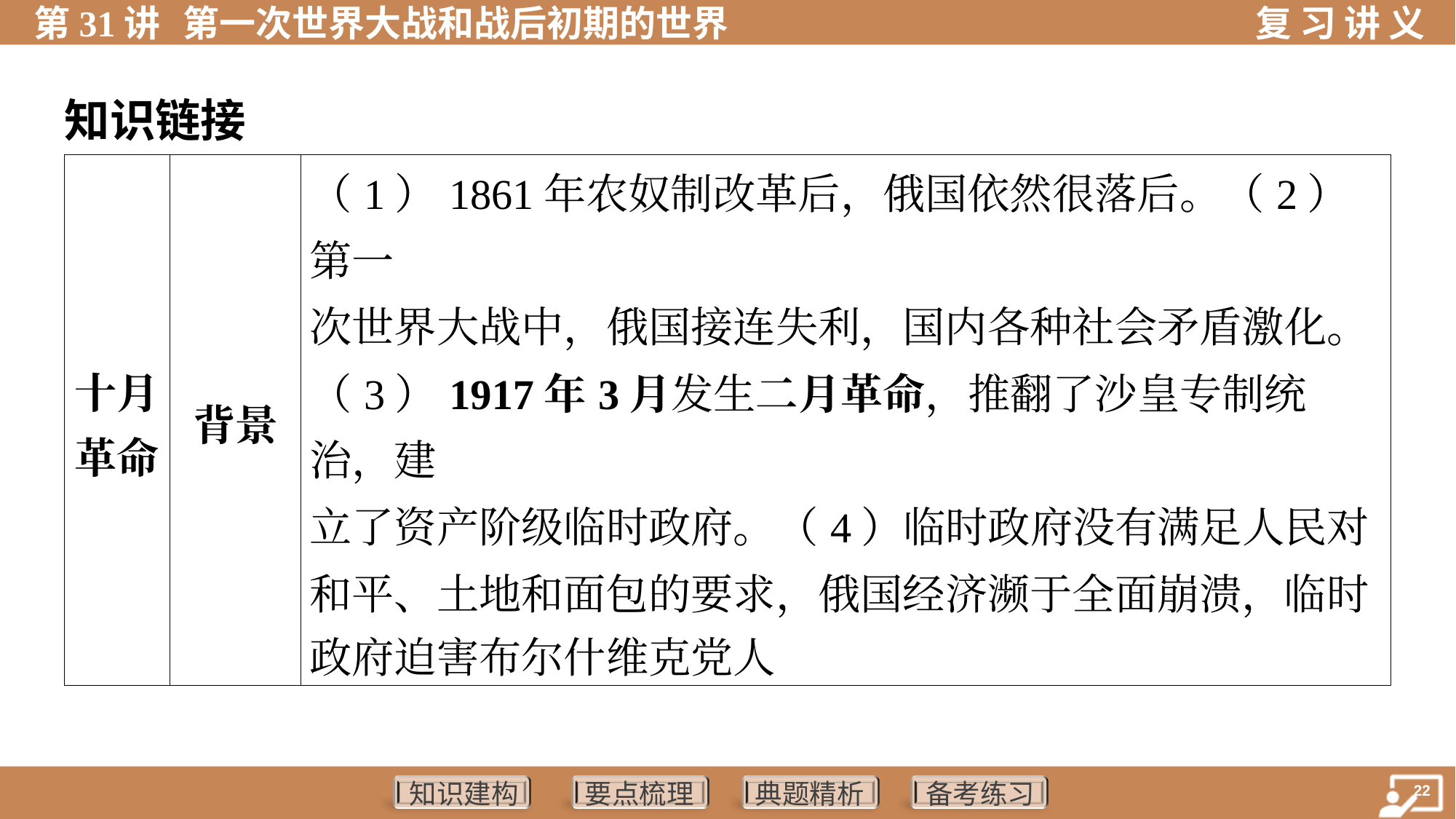

知识链接
| 十月 革命 | 背景 | （1）1861年农奴制改革后，俄国依然很落后。（2）第一 次世界大战中，俄国接连失利，国内各种社会矛盾激化。 （3）1917年3月发生二月革命，推翻了沙皇专制统治，建 立了资产阶级临时政府。（4）临时政府没有满足人民对 和平、土地和面包的要求，俄国经济濒于全面崩溃，临时 政府迫害布尔什维克党人 |  |  |  |  |  |
| --- | --- | --- | --- | --- | --- | --- | --- |